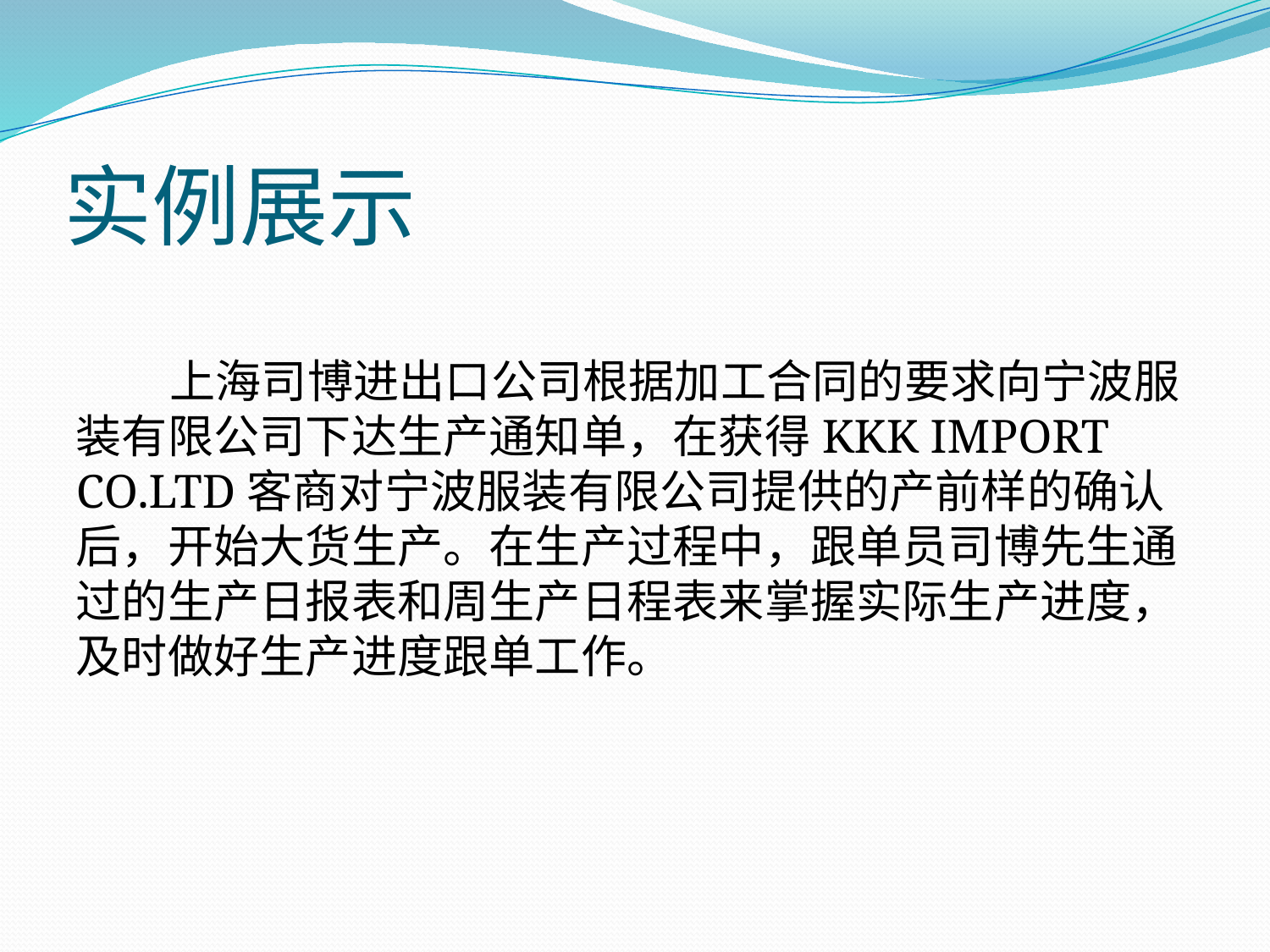

# 实例展示
        上海司博进出口公司根据加工合同的要求向宁波服装有限公司下达生产通知单，在获得KKK IMPORT CO.LTD客商对宁波服装有限公司提供的产前样的确认后，开始大货生产。在生产过程中，跟单员司博先生通过的生产日报表和周生产日程表来掌握实际生产进度，及时做好生产进度跟单工作。